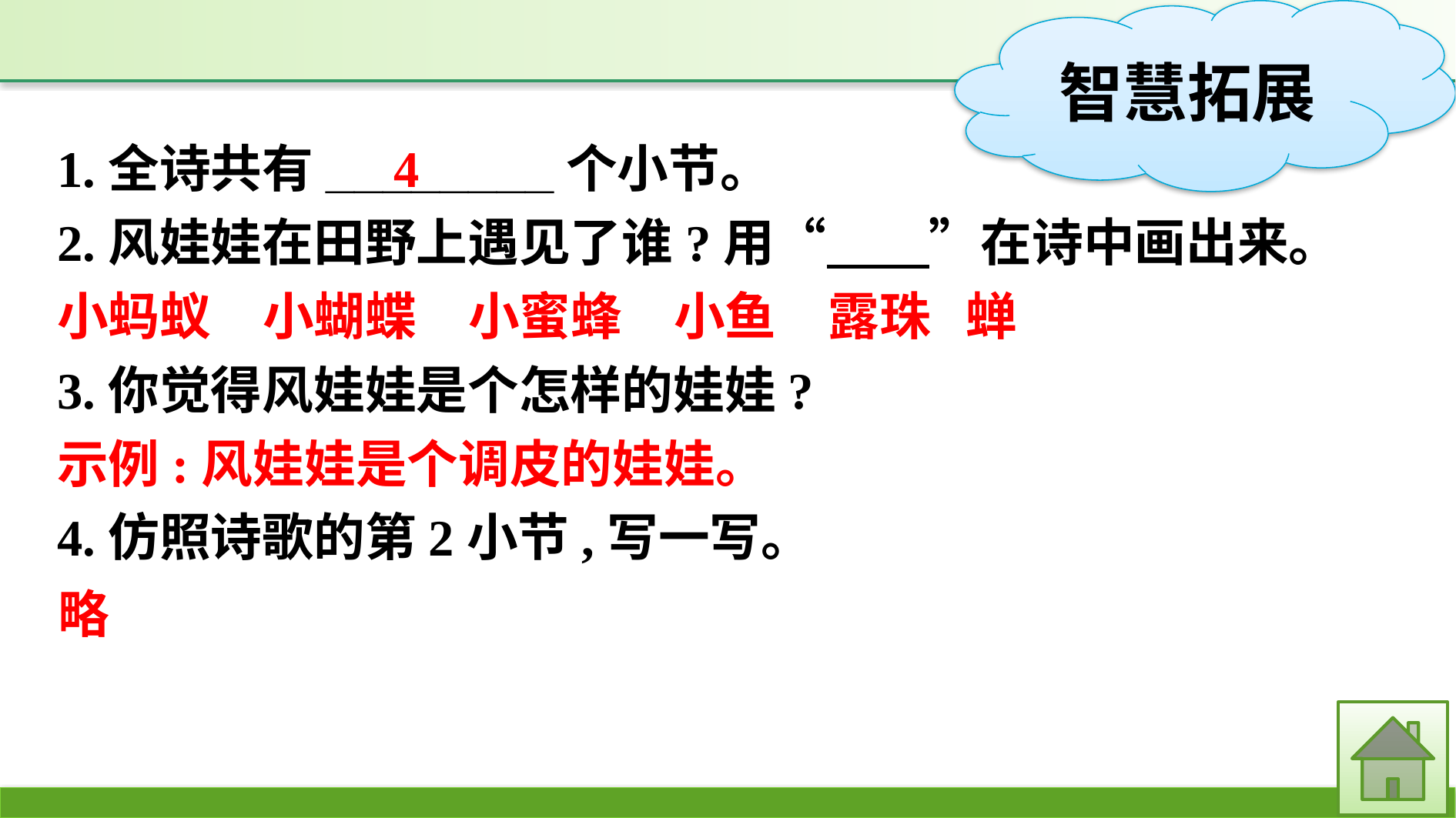

1.全诗共有________个小节。
2.风娃娃在田野上遇见了谁?用“　　”在诗中画出来。
小蚂蚁　小蝴蝶　小蜜蜂　小鱼　露珠   蝉
3.你觉得风娃娃是个怎样的娃娃?
示例:风娃娃是个调皮的娃娃。
4.仿照诗歌的第2小节,写一写。
4
略